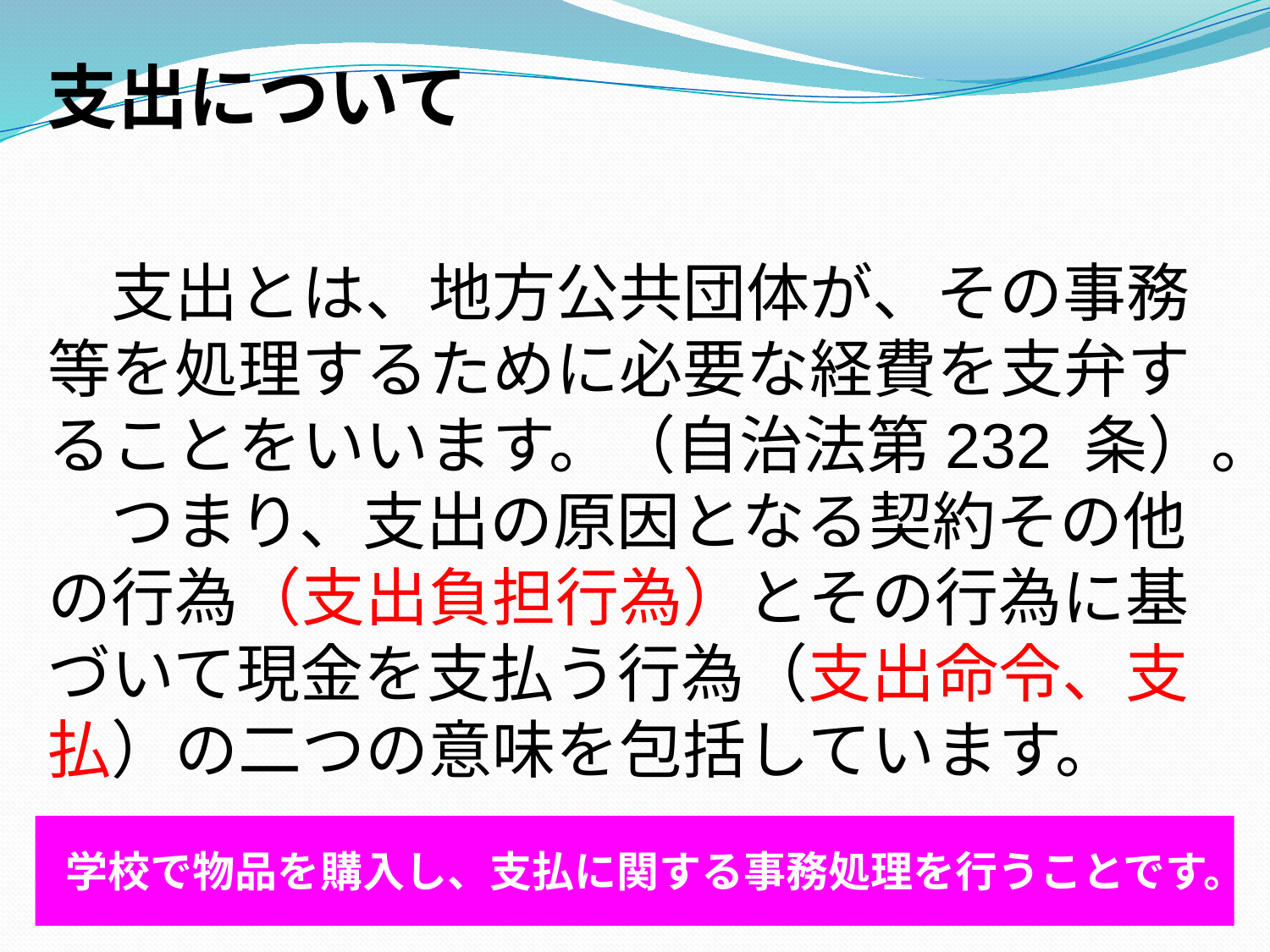

支出について
　支出とは、地方公共団体が、その事務等を処理するために必要な経費を支弁することをいいます。（自治法第232 条）。
　つまり、支出の原因となる契約その他の行為（支出負担行為）とその行為に基づいて現金を支払う行為（支出命令、支払）の二つの意味を包括しています。
学校で物品を購入し、支払に関する事務処理を行うことです。